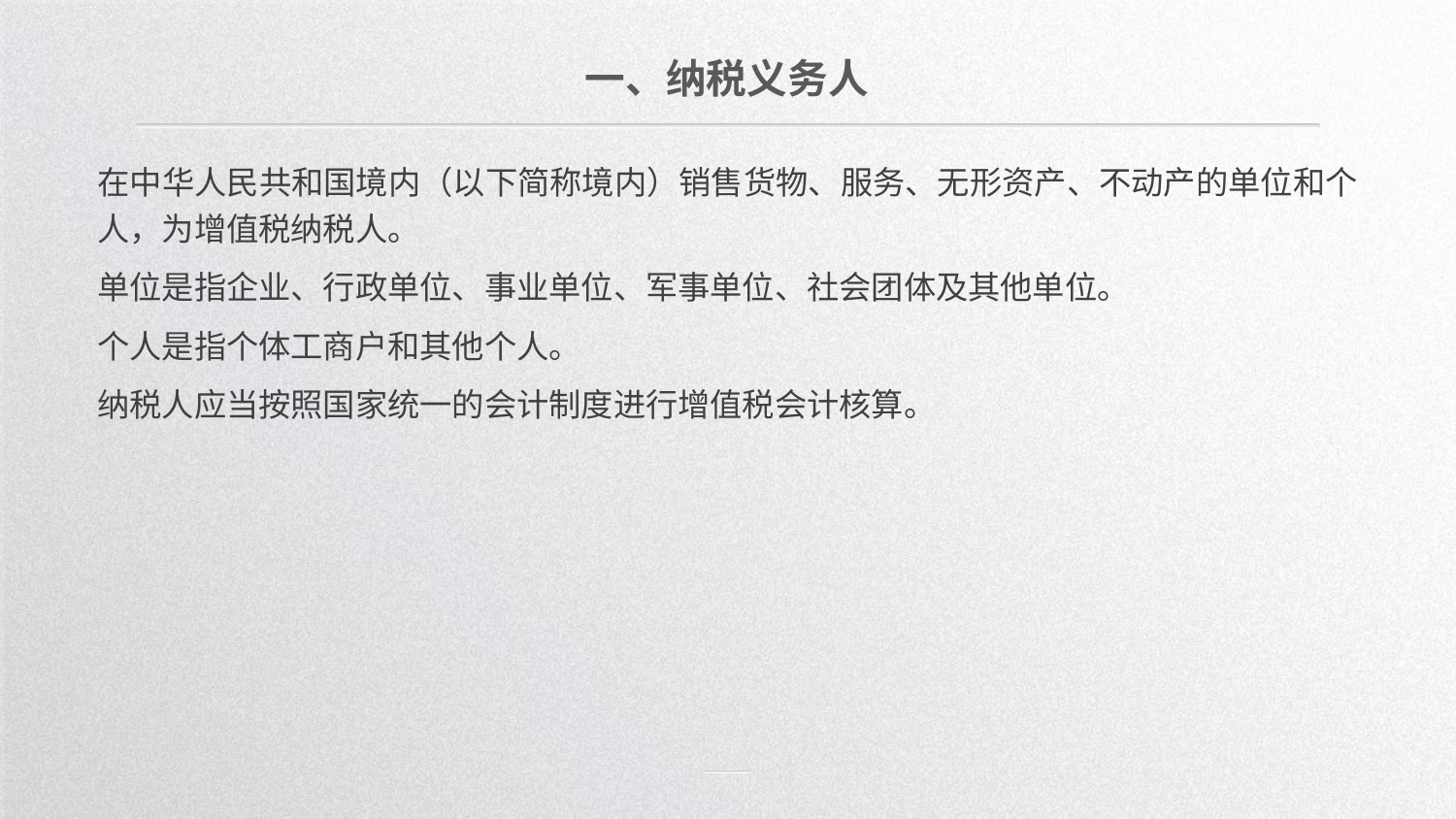

一、纳税义务人
在中华人民共和国境内（以下简称境内）销售货物、服务、无形资产、不动产的单位和个人，为增值税纳税人。
单位是指企业、行政单位、事业单位、军事单位、社会团体及其他单位。
个人是指个体工商户和其他个人。
纳税人应当按照国家统一的会计制度进行增值税会计核算。